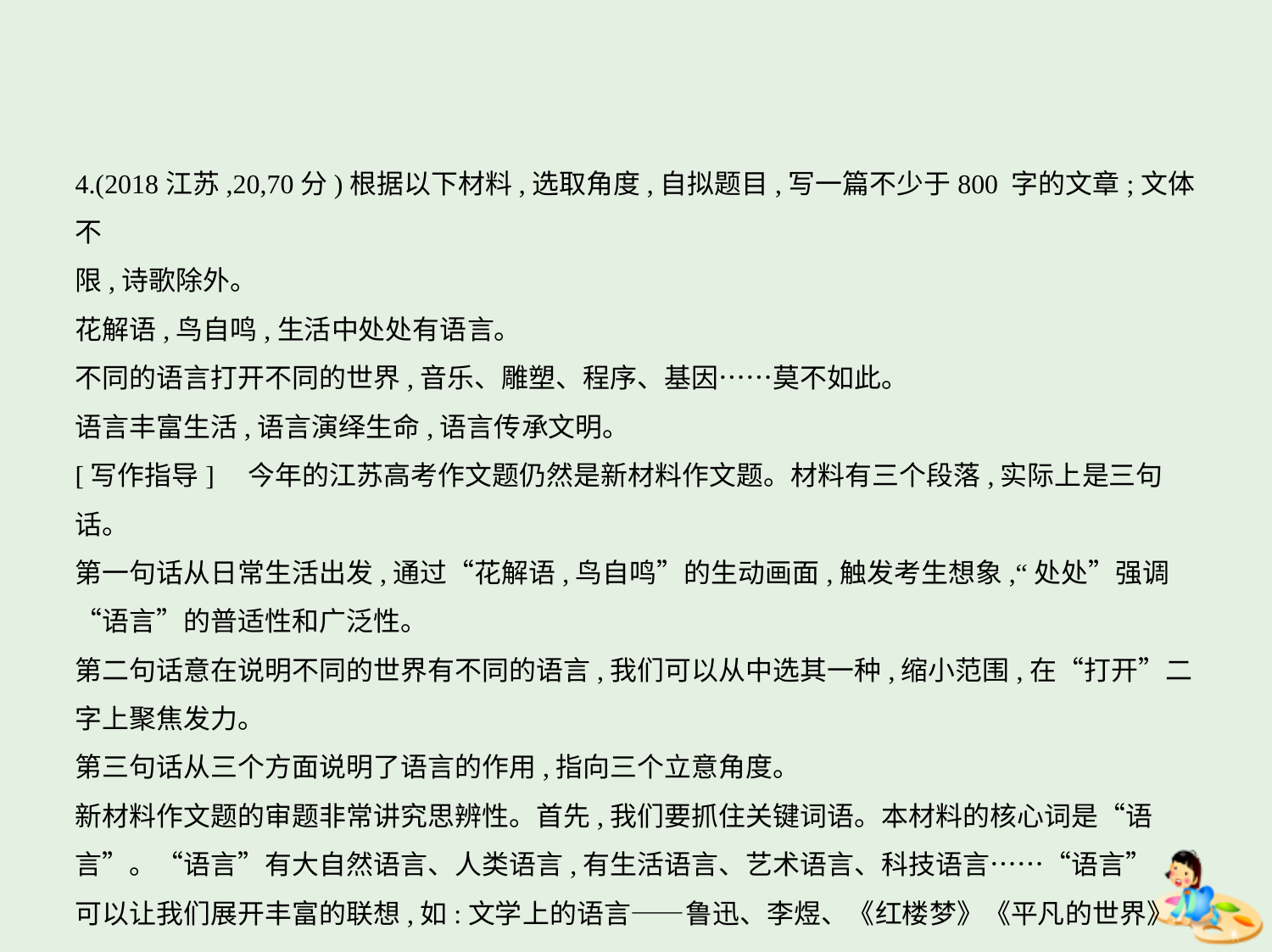

4.(2018江苏,20,70分)根据以下材料,选取角度,自拟题目,写一篇不少于800 字的文章;文体不
限,诗歌除外。
花解语,鸟自鸣,生活中处处有语言。
不同的语言打开不同的世界,音乐、雕塑、程序、基因……莫不如此。
语言丰富生活,语言演绎生命,语言传承文明。
[写作指导]　今年的江苏高考作文题仍然是新材料作文题。材料有三个段落,实际上是三句
话。
第一句话从日常生活出发,通过“花解语,鸟自鸣”的生动画面,触发考生想象,“处处”强调
“语言”的普适性和广泛性。
第二句话意在说明不同的世界有不同的语言,我们可以从中选其一种,缩小范围,在“打开”二
字上聚焦发力。
第三句话从三个方面说明了语言的作用,指向三个立意角度。
新材料作文题的审题非常讲究思辨性。首先,我们要抓住关键词语。本材料的核心词是“语
言”。“语言”有大自然语言、人类语言,有生活语言、艺术语言、科技语言……“语言”
可以让我们展开丰富的联想,如:文学上的语言——鲁迅、李煜、《红楼梦》《平凡的世界》